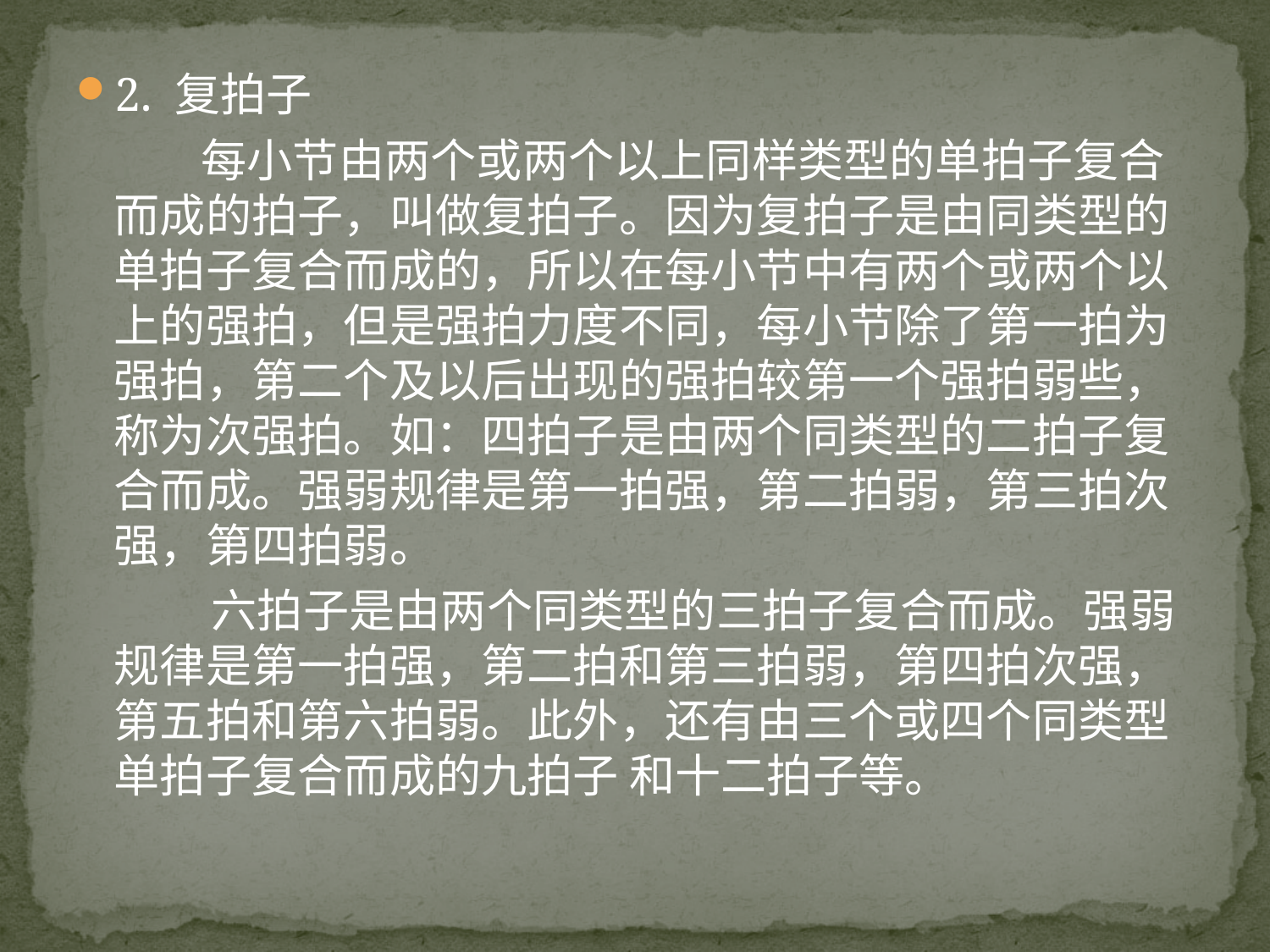

2. 复拍子
           每小节由两个或两个以上同样类型的单拍子复合而成的拍子，叫做复拍子。因为复拍子是由同类型的单拍子复合而成的，所以在每小节中有两个或两个以上的强拍，但是强拍力度不同，每小节除了第一拍为强拍，第二个及以后出现的强拍较第一个强拍弱些，称为次强拍。如：四拍子是由两个同类型的二拍子复合而成。强弱规律是第一拍强，第二拍弱，第三拍次强，第四拍弱。
            六拍子是由两个同类型的三拍子复合而成。强弱规律是第一拍强，第二拍和第三拍弱，第四拍次强，第五拍和第六拍弱。此外，还有由三个或四个同类型单拍子复合而成的九拍子 和十二拍子等。